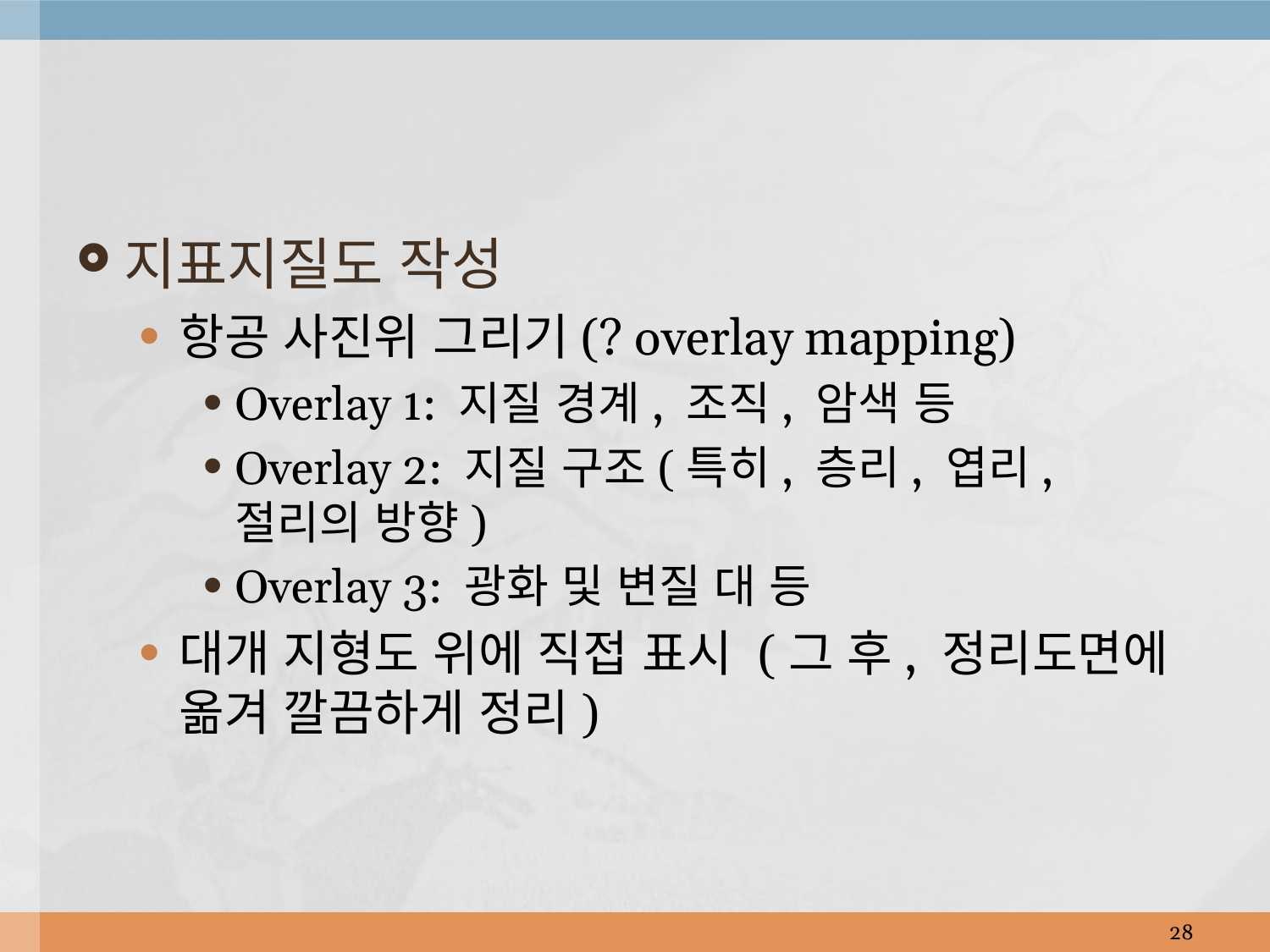

지표지질도 작성
항공 사진위 그리기(? overlay mapping)
Overlay 1: 지질 경계, 조직, 암색 등
Overlay 2: 지질 구조(특히, 층리, 엽리, 절리의 방향)
Overlay 3: 광화 및 변질 대 등
대개 지형도 위에 직접 표시 (그 후, 정리도면에 옮겨 깔끔하게 정리)
28